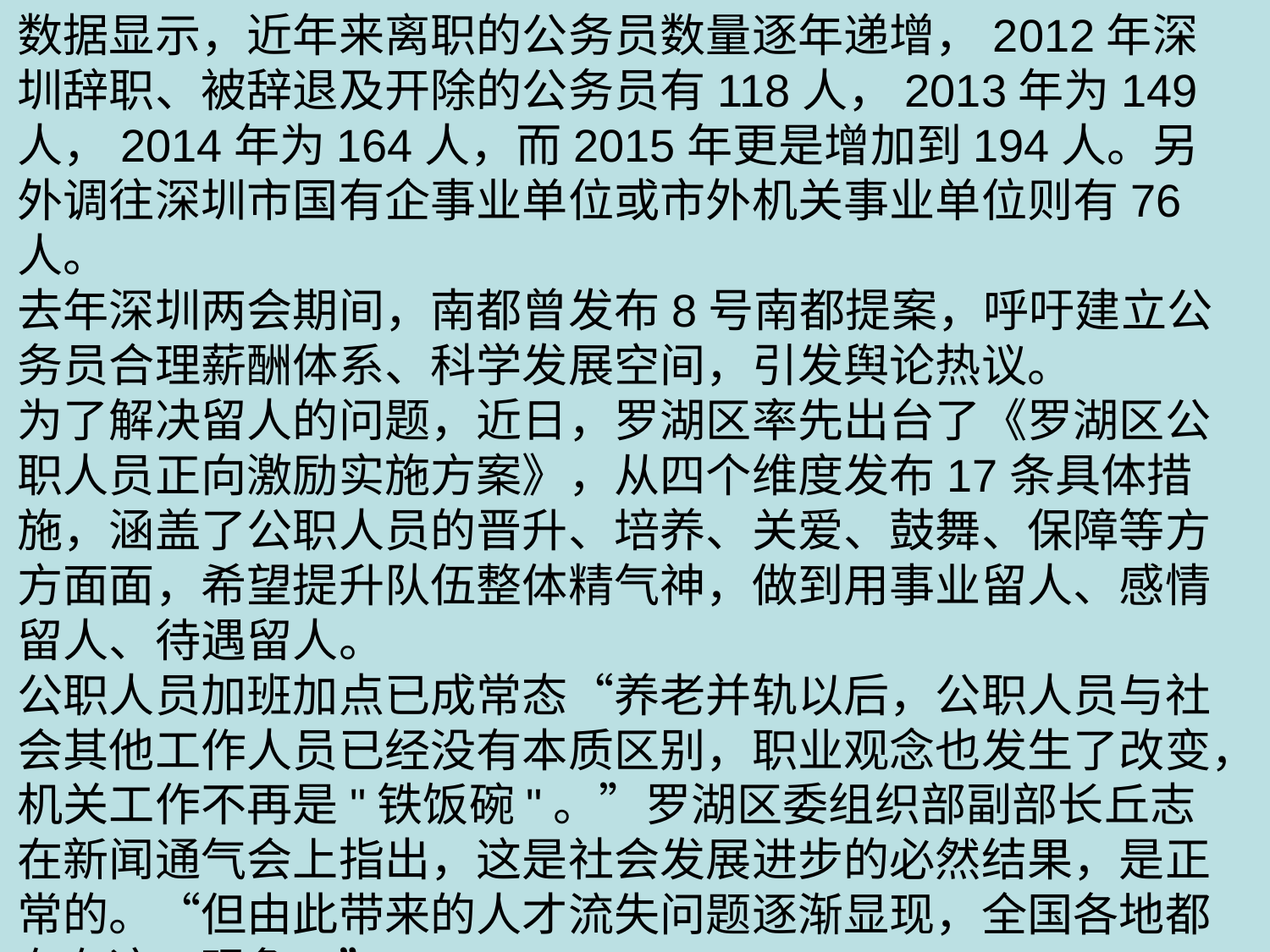

数据显示，近年来离职的公务员数量逐年递增，2012年深圳辞职、被辞退及开除的公务员有118人，2013年为149人，2014年为164人，而2015年更是增加到194人。另外调往深圳市国有企事业单位或市外机关事业单位则有76人。去年深圳两会期间，南都曾发布8号南都提案，呼吁建立公务员合理薪酬体系、科学发展空间，引发舆论热议。为了解决留人的问题，近日，罗湖区率先出台了《罗湖区公职人员正向激励实施方案》，从四个维度发布17条具体措施，涵盖了公职人员的晋升、培养、关爱、鼓舞、保障等方方面面，希望提升队伍整体精气神，做到用事业留人、感情留人、待遇留人。公职人员加班加点已成常态“养老并轨以后，公职人员与社会其他工作人员已经没有本质区别，职业观念也发生了改变，机关工作不再是"铁饭碗"。”罗湖区委组织部副部长丘志在新闻通气会上指出，这是社会发展进步的必然结果，是正常的。“但由此带来的人才流失问题逐渐显现，全国各地都存在这一现象。”